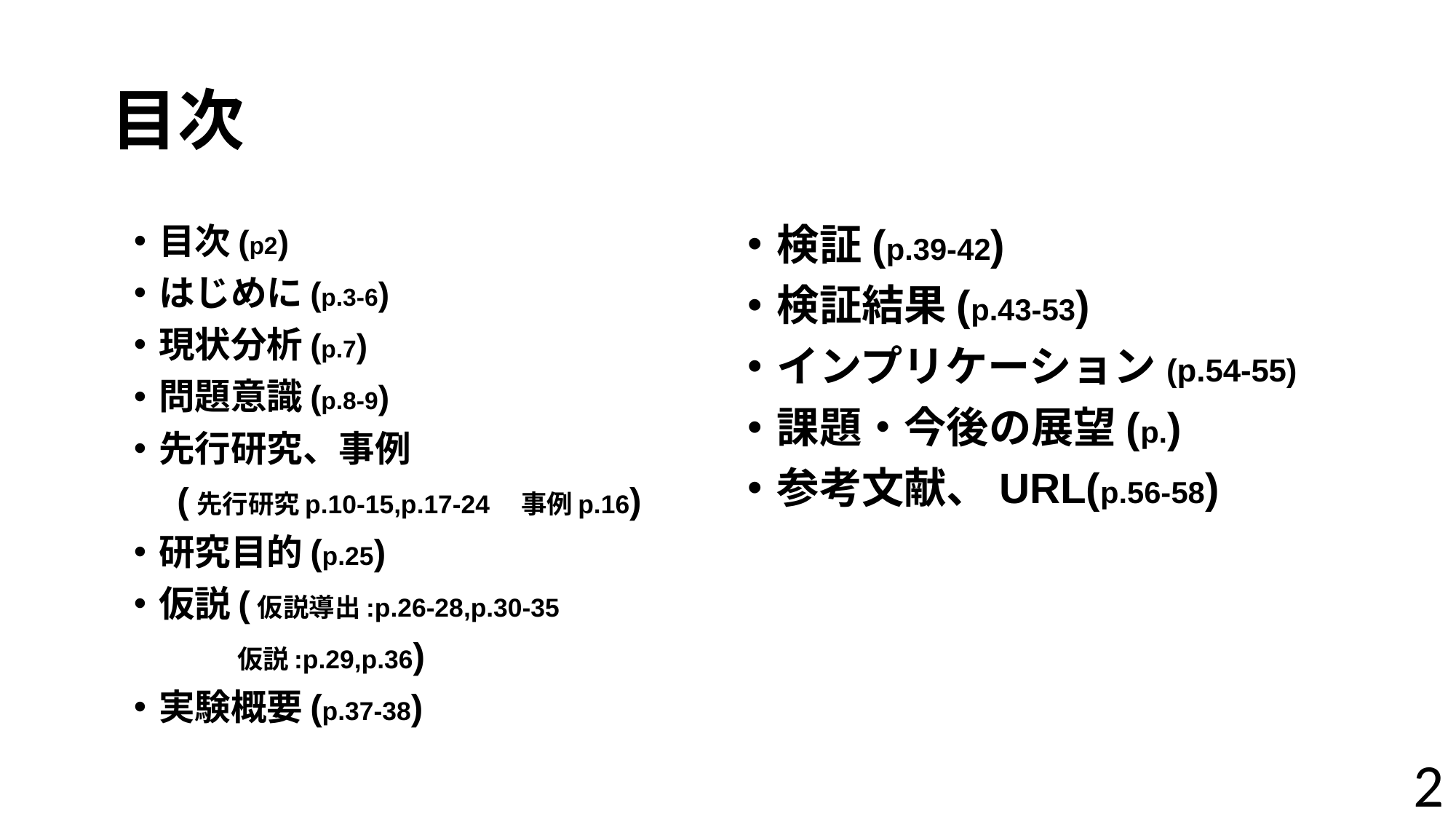

# 目次

目次(p2)
はじめに(p.3-6)
現状分析(p.7)
問題意識(p.8-9)
先行研究、事例
　(先行研究p.10-15,p.17-24　事例p.16)
研究目的(p.25)
仮説(仮説導出:p.26-28,p.30-35
　　　　仮説:p.29,p.36)
実験概要(p.37-38)

検証(p.39-42)
検証結果(p.43-53)
インプリケーション(p.54-55)
課題・今後の展望(p.)
参考文献、URL(p.56-58)

2